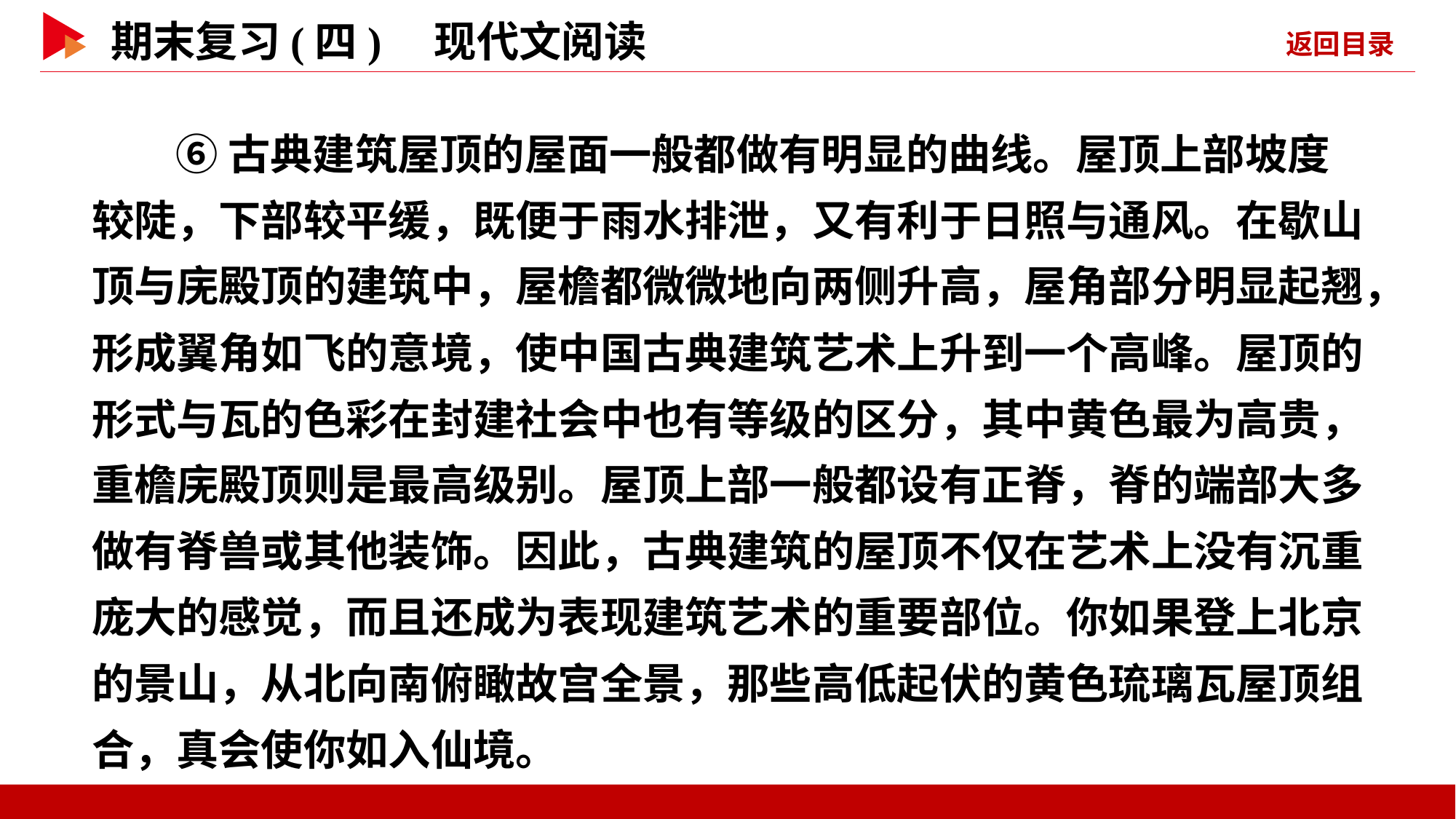

⑥古典建筑屋顶的屋面一般都做有明显的曲线。屋顶上部坡度较陡，下部较平缓，既便于雨水排泄，又有利于日照与通风。在歇山顶与庑殿顶的建筑中，屋檐都微微地向两侧升高，屋角部分明显起翘，形成翼角如飞的意境，使中国古典建筑艺术上升到一个高峰。屋顶的形式与瓦的色彩在封建社会中也有等级的区分，其中黄色最为高贵，重檐庑殿顶则是最高级别。屋顶上部一般都设有正脊，脊的端部大多做有脊兽或其他装饰。因此，古典建筑的屋顶不仅在艺术上没有沉重庞大的感觉，而且还成为表现建筑艺术的重要部位。你如果登上北京的景山，从北向南俯瞰故宫全景，那些高低起伏的黄色琉璃瓦屋顶组合，真会使你如入仙境。